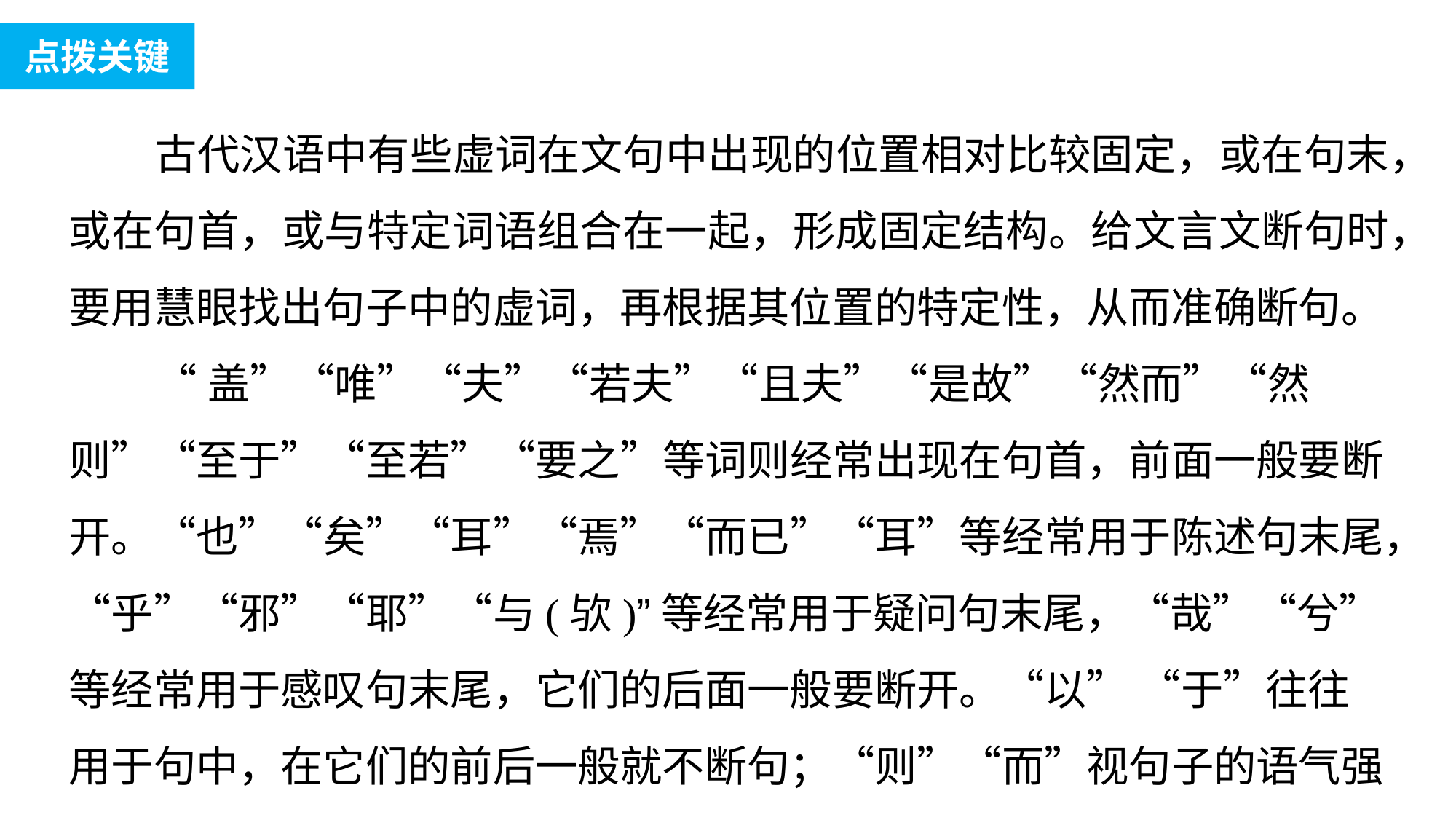

点拨关键
古代汉语中有些虚词在文句中出现的位置相对比较固定，或在句末，或在句首，或与特定词语组合在一起，形成固定结构。给文言文断句时，要用慧眼找出句子中的虚词，再根据其位置的特定性，从而准确断句。
“盖”“唯”“夫”“若夫”“且夫”“是故”“然而”“然则”“至于”“至若”“要之”等词则经常出现在句首，前面一般要断开。“也”“矣”“耳”“焉”“而已”“耳”等经常用于陈述句末尾，“乎”“邪”“耶”“与(欤)”等经常用于疑问句末尾，“哉”“兮”等经常用于感叹句末尾，它们的后面一般要断开。“以” “于”往往用于句中，在它们的前后一般就不断句；“则”“而”视句子的语气强